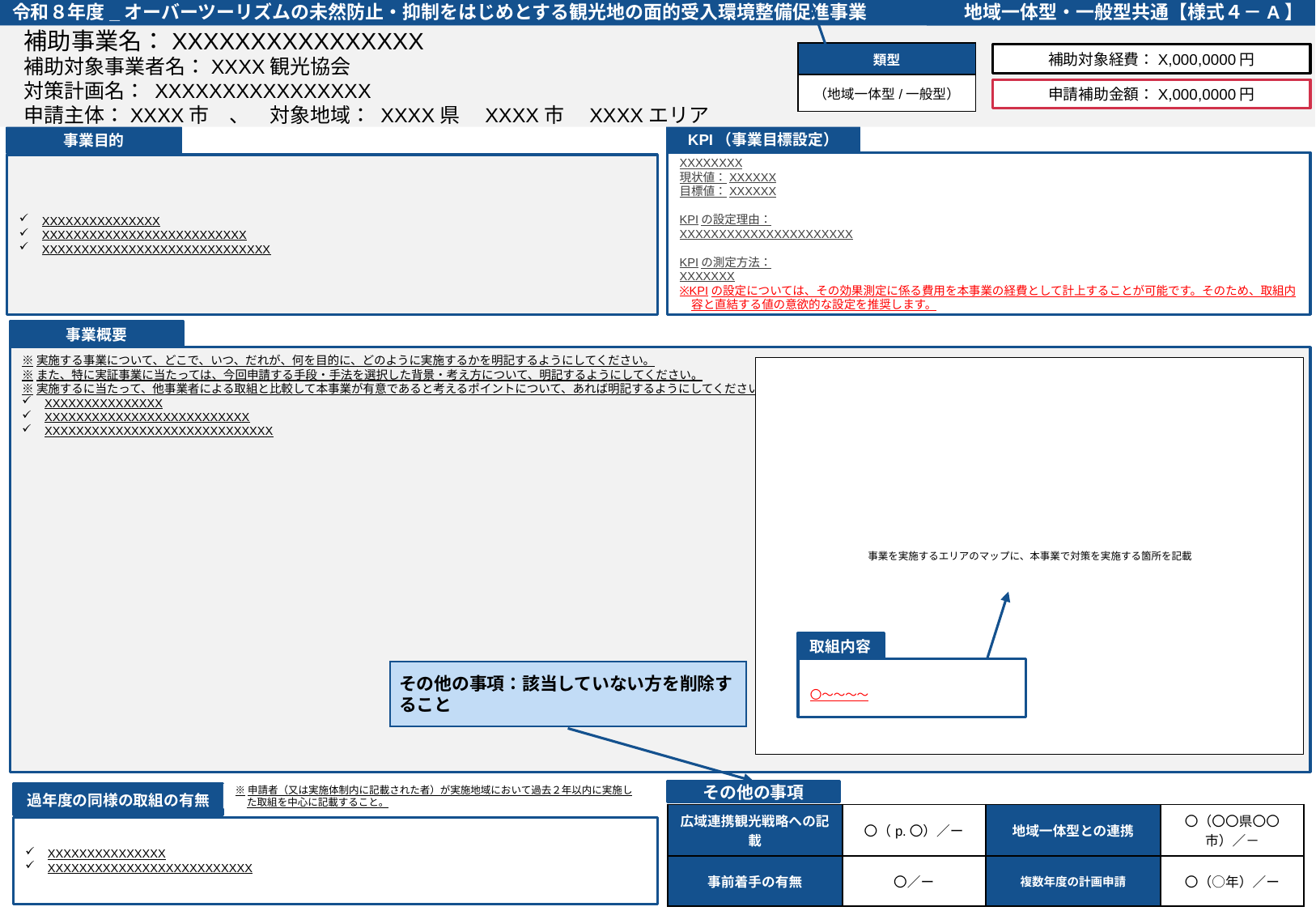

# 令和８年度_オーバーツーリズムの未然防止・抑制をはじめとする観光地の面的受入環境整備促進事業
地域一体型・一般型共通【様式４－A】
類型：該当していない方を削除すること
記入例・留意事項
申請時本シートは削除すること
補助事業名：XXXXXXXXXXXXXXXX
補助対象事業者名：XXXX観光協会
対策計画名： XXXXXXXXXXXXXXXX
申請主体：XXXX市　、　対象地域： XXXX県　XXXX市　XXXXエリア
| 類型 |
| --- |
| （地域一体型/一般型） |
補助対象経費：X,000,0000円
申請補助金額：X,000,0000円
KPI（事業目標設定）
事業目的
補助対象事業者が、補助事業ごとに記載。同一の補助対象事業者が、補助事業を複数実施する場合、当該様式は、補助事業ごとに分けて提出する必要
XXXXXXXX
現状値：XXXXXX
目標値：XXXXXX

KPIの設定理由：
XXXXXXXXXXXXXXXXXXXXXX

KPIの測定方法：
XXXXXXX
※KPIの設定については、その効果測定に係る費用を本事業の経費として計上することが可能です。そのため、取組内容と直結する値の意欲的な設定を推奨します。
XXXXXXXXXXXXXXX
XXXXXXXXXXXXXXXXXXXXXXXXXX
XXXXXXXXXXXXXXXXXXXXXXXXXXXXX
事業概要
※実施する事業について、どこで、いつ、だれが、何を目的に、どのように実施するかを明記するようにしてください。
※また、特に実証事業に当たっては、今回申請する手段・手法を選択した背景・考え方について、明記するようにしてください。
※実施するに当たって、他事業者による取組と比較して本事業が有意であると考えるポイントについて、あれば明記するようにしてください。
XXXXXXXXXXXXXXX
XXXXXXXXXXXXXXXXXXXXXXXXXX
XXXXXXXXXXXXXXXXXXXXXXXXXXXXX
事業を実施するエリアのマップに、本事業で対策を実施する箇所を記載
取組内容

〇～～～～
その他の事項：該当していない方を削除すること
その他の事項
過年度の同様の取組の有無
※申請者（又は実施体制内に記載された者）が実施地域において過去２年以内に実施した取組を中心に記載すること。
オーバーツーリズムの未然防止に係る取組は、継続的な取組が必要とされる
本事業に限らず、過年度で実施してきた取組があれば、記載すること
| 広域連携観光戦略への記載 | 〇（p.〇）／ー | 地域一体型との連携 | 〇（〇〇県〇〇市）／－ |
| --- | --- | --- | --- |
| 事前着手の有無 | 〇／ー | 複数年度の計画申請 | 〇（○年）／ー |
XXXXXXXXXXXXXXX
XXXXXXXXXXXXXXXXXXXXXXXXXX